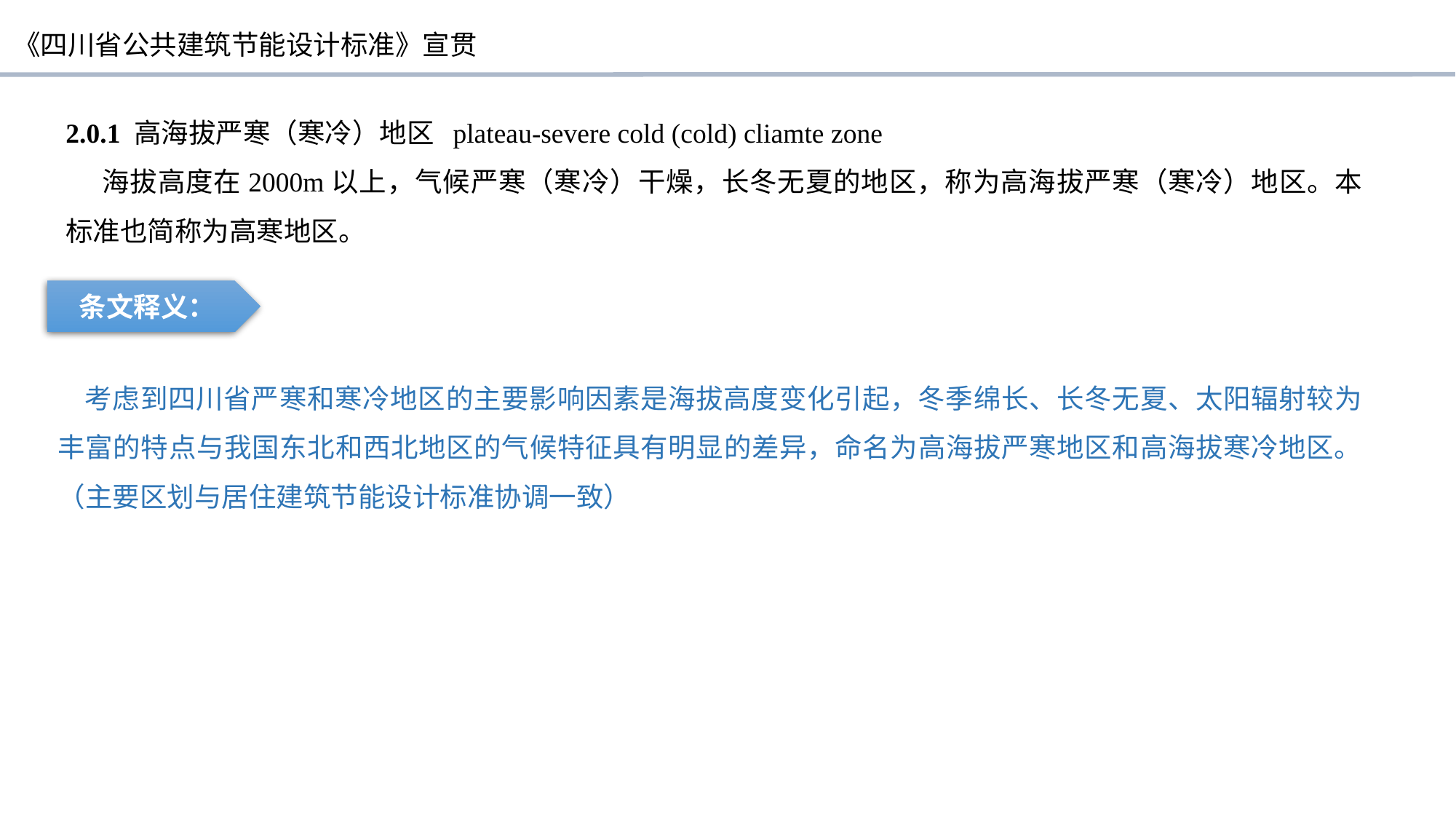

2.0.1 高海拔严寒（寒冷）地区  plateau-severe cold (cold) cliamte zone
海拔高度在2000m以上，气候严寒（寒冷）干燥，长冬无夏的地区，称为高海拔严寒（寒冷）地区。本标准也简称为高寒地区。
条文释义：
   考虑到四川省严寒和寒冷地区的主要影响因素是海拔高度变化引起，冬季绵长、长冬无夏、太阳辐射较为丰富的特点与我国东北和西北地区的气候特征具有明显的差异，命名为高海拔严寒地区和高海拔寒冷地区。 （主要区划与居住建筑节能设计标准协调一致）